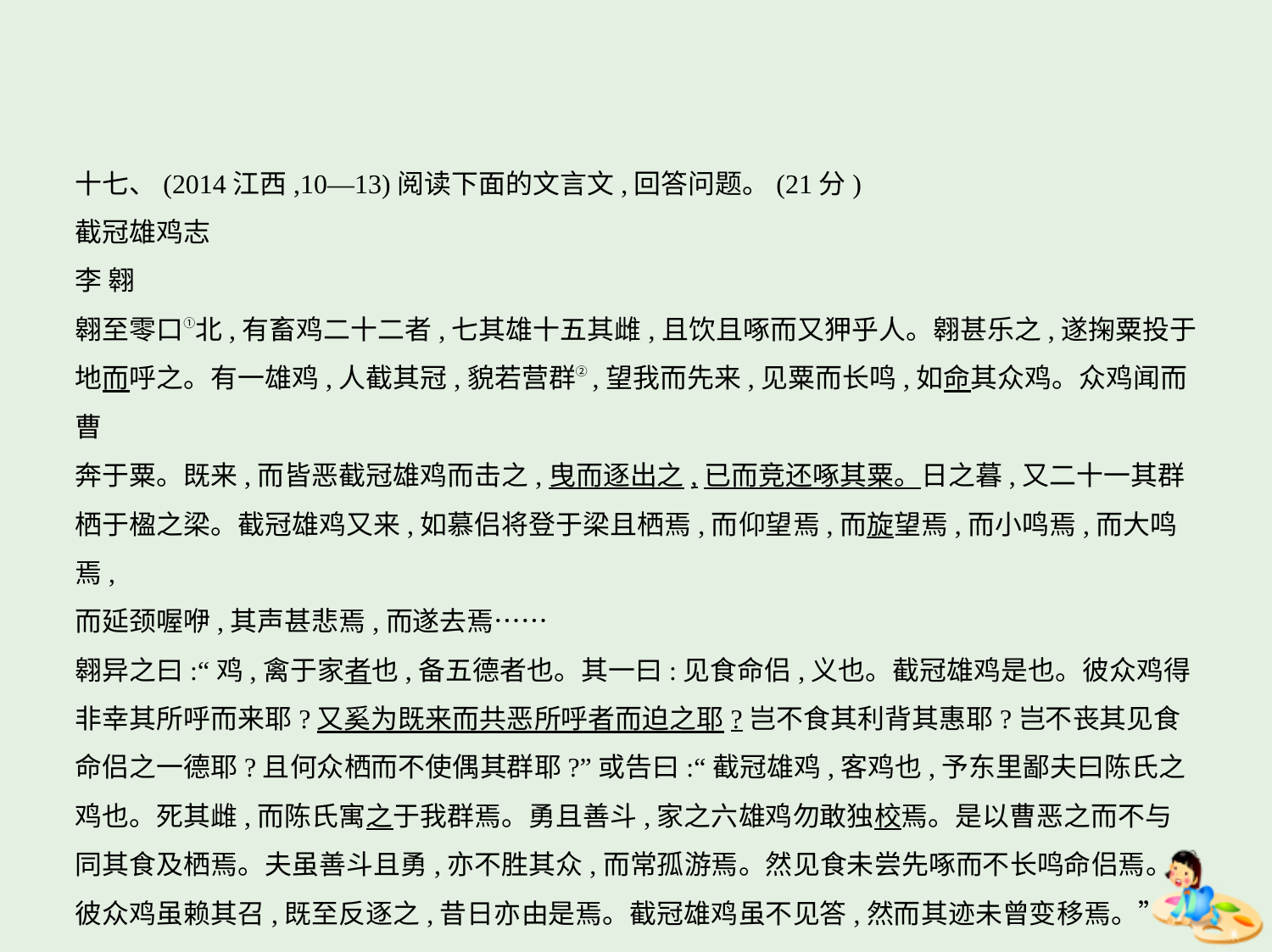

十七、(2014江西,10—13)阅读下面的文言文,回答问题。(21分)
截冠雄鸡志
李 翱
翱至零口①北,有畜鸡二十二者,七其雄十五其雌,且饮且啄而又狎乎人。翱甚乐之,遂掬粟投于
地而呼之。有一雄鸡,人截其冠,貌若营群②,望我而先来,见粟而长鸣,如命其众鸡。众鸡闻而曹
奔于粟。既来,而皆恶截冠雄鸡而击之,曳而逐出之,已而竞还啄其粟。日之暮,又二十一其群
栖于楹之梁。截冠雄鸡又来,如慕侣将登于梁且栖焉,而仰望焉,而旋望焉,而小鸣焉,而大鸣焉,
而延颈喔咿,其声甚悲焉,而遂去焉……
翱异之曰:“鸡,禽于家者也,备五德者也。其一曰:见食命侣,义也。截冠雄鸡是也。彼众鸡得
非幸其所呼而来耶?又奚为既来而共恶所呼者而迫之耶?岂不食其利背其惠耶?岂不丧其见食
命侣之一德耶?且何众栖而不使偶其群耶?”或告曰:“截冠雄鸡,客鸡也,予东里鄙夫曰陈氏之
鸡也。死其雌,而陈氏寓之于我群焉。勇且善斗,家之六雄鸡勿敢独校焉。是以曹恶之而不与
同其食及栖焉。夫虽善斗且勇,亦不胜其众,而常孤游焉。然见食未尝先啄而不长鸣命侣焉。
彼众鸡虽赖其召,既至反逐之,昔日亦由是焉。截冠雄鸡虽不见答,然而其迹未曾变移焉。”